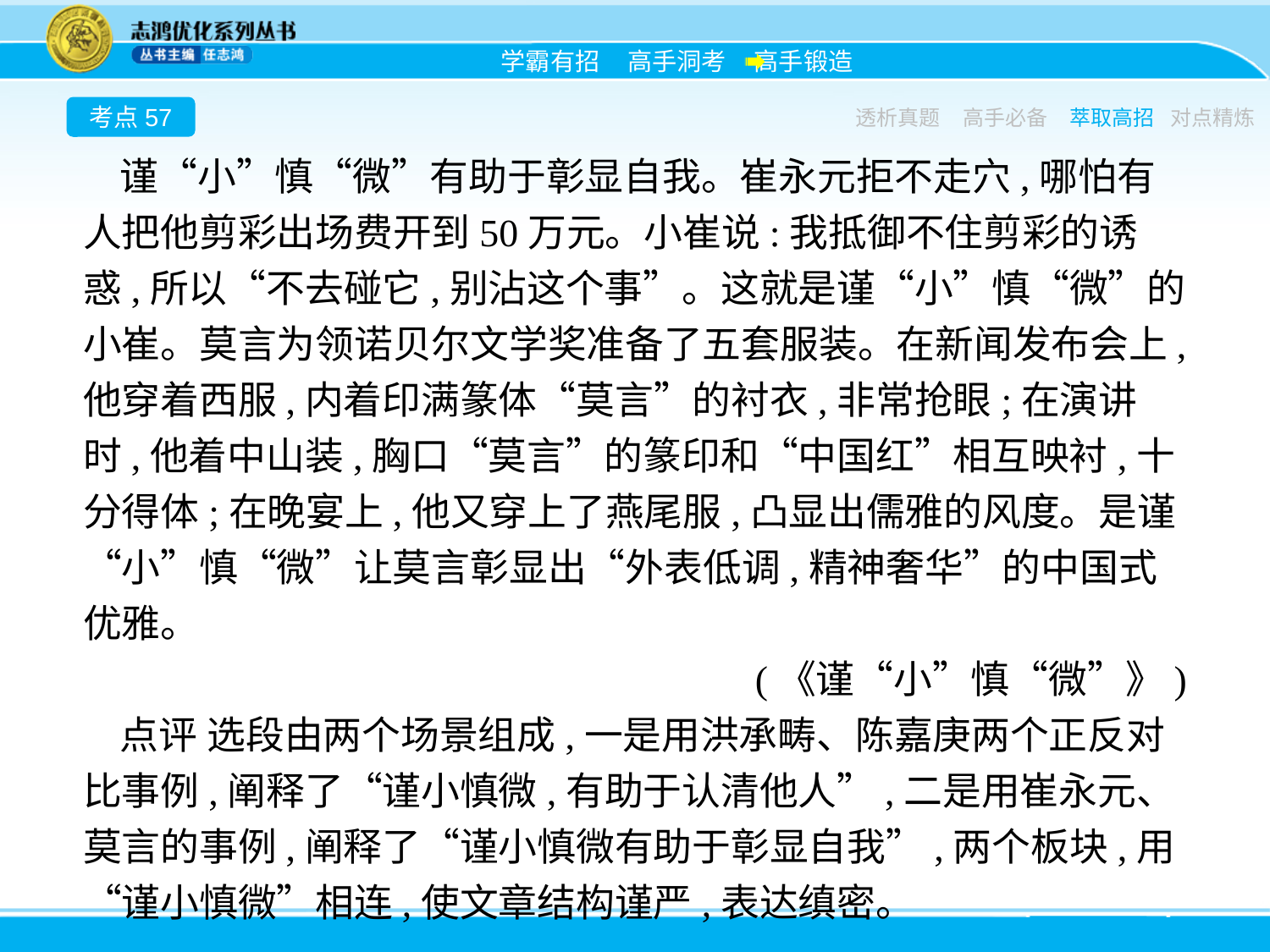

考点57
透析真题
高手必备
萃取高招
对点精炼
谨“小”慎“微”有助于彰显自我。崔永元拒不走穴,哪怕有人把他剪彩出场费开到50万元。小崔说:我抵御不住剪彩的诱惑,所以“不去碰它,别沾这个事”。这就是谨“小”慎“微”的小崔。莫言为领诺贝尔文学奖准备了五套服装。在新闻发布会上,他穿着西服,内着印满篆体“莫言”的衬衣,非常抢眼;在演讲时,他着中山装,胸口“莫言”的篆印和“中国红”相互映衬,十分得体;在晚宴上,他又穿上了燕尾服,凸显出儒雅的风度。是谨“小”慎“微”让莫言彰显出“外表低调,精神奢华”的中国式优雅。
(《谨“小”慎“微”》)
点评 选段由两个场景组成,一是用洪承畴、陈嘉庚两个正反对比事例,阐释了“谨小慎微,有助于认清他人”,二是用崔永元、莫言的事例,阐释了“谨小慎微有助于彰显自我”,两个板块,用“谨小慎微”相连,使文章结构谨严,表达缜密。